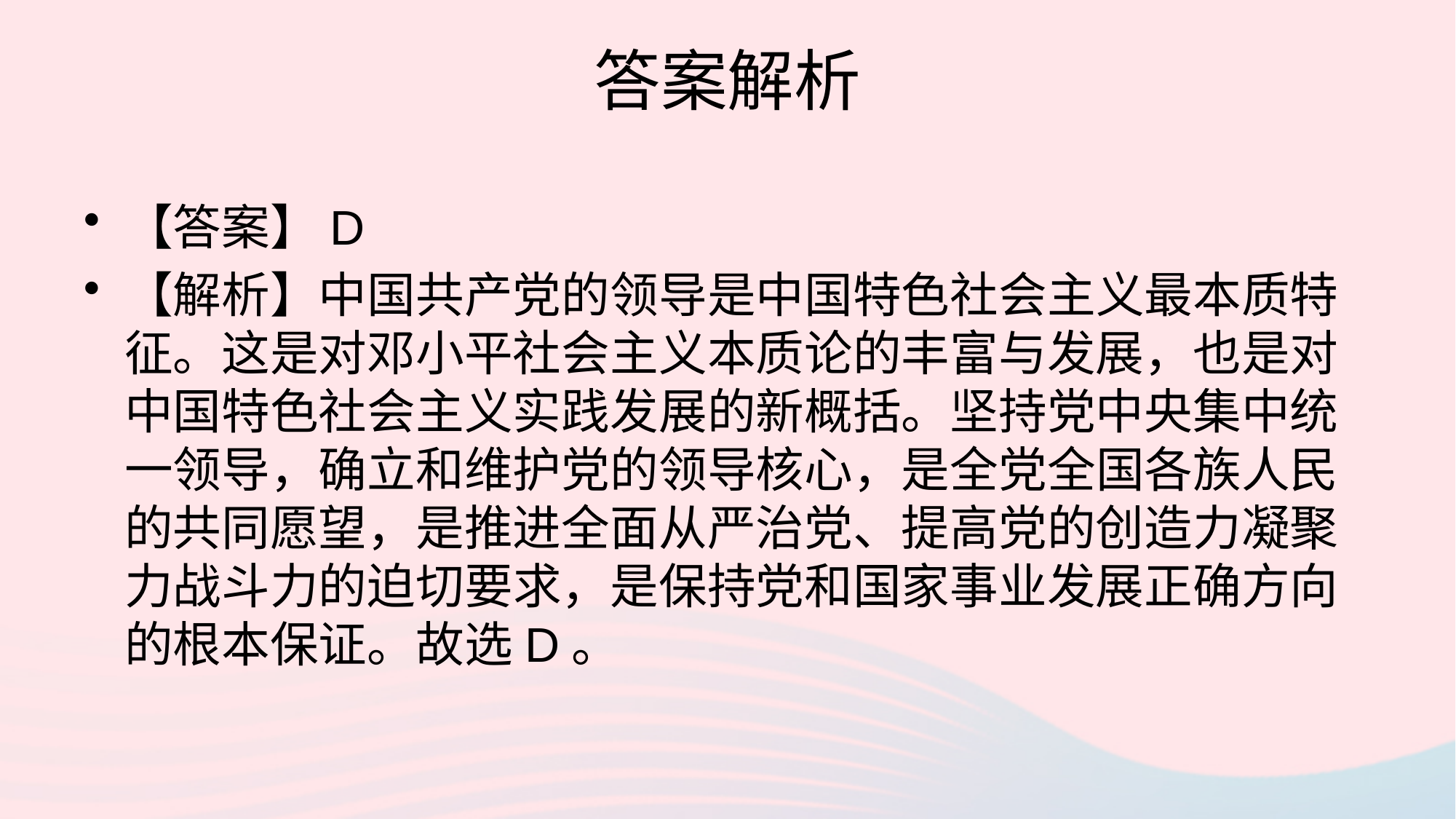

# 答案解析
【答案】D
【解析】中国共产党的领导是中国特色社会主义最本质特征。这是对邓小平社会主义本质论的丰富与发展，也是对中国特色社会主义实践发展的新概括。坚持党中央集中统一领导，确立和维护党的领导核心，是全党全国各族人民的共同愿望，是推进全面从严治党、提高党的创造力凝聚力战斗力的迫切要求，是保持党和国家事业发展正确方向的根本保证。故选D。